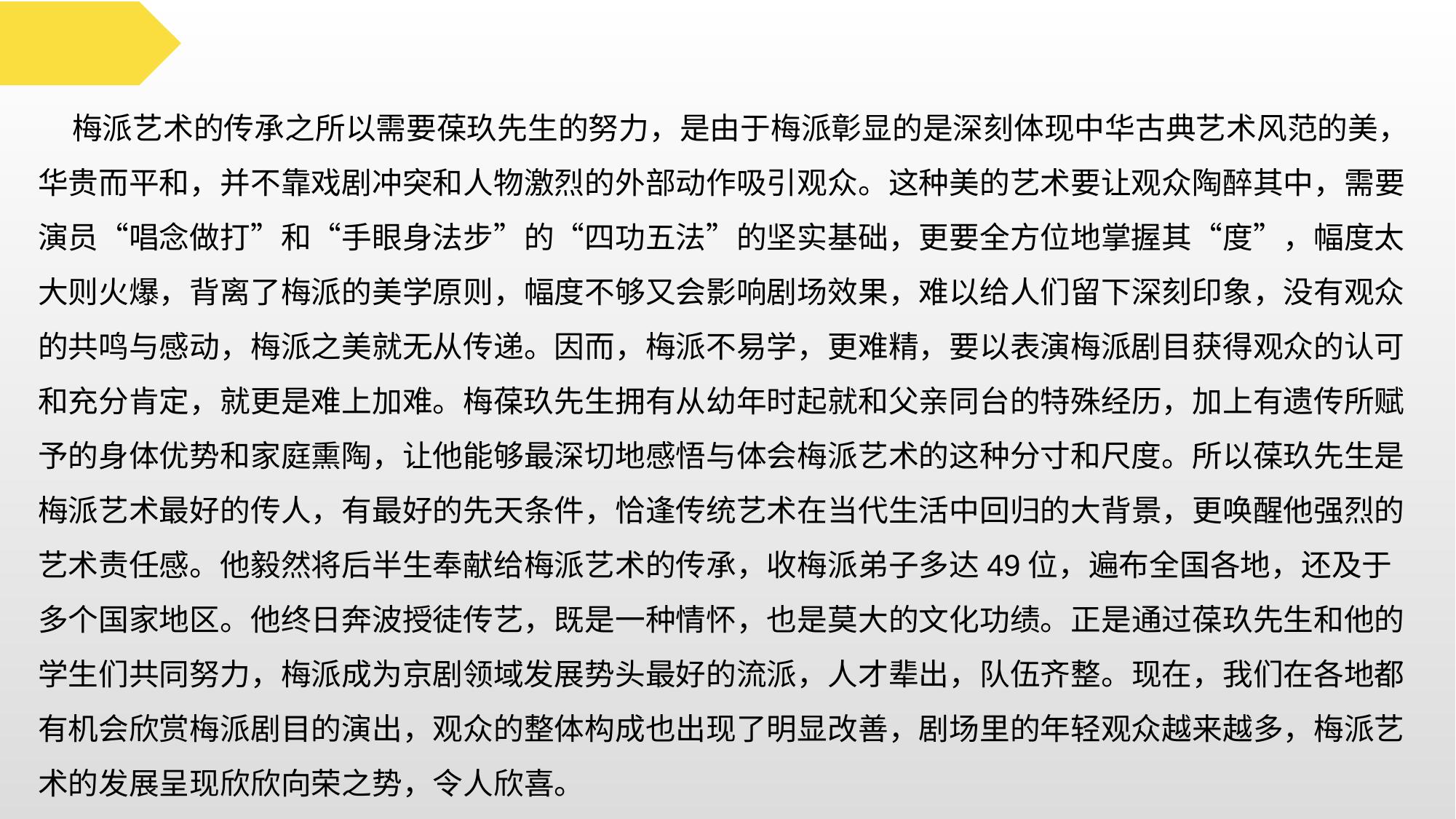

梅派艺术的传承之所以需要葆玖先生的努力，是由于梅派彰显的是深刻体现中华古典艺术风范的美，华贵而平和，并不靠戏剧冲突和人物激烈的外部动作吸引观众。这种美的艺术要让观众陶醉其中，需要演员“唱念做打”和“手眼身法步”的“四功五法”的坚实基础，更要全方位地掌握其“度”，幅度太大则火爆，背离了梅派的美学原则，幅度不够又会影响剧场效果，难以给人们留下深刻印象，没有观众的共鸣与感动，梅派之美就无从传递。因而，梅派不易学，更难精，要以表演梅派剧目获得观众的认可和充分肯定，就更是难上加难。梅葆玖先生拥有从幼年时起就和父亲同台的特殊经历，加上有遗传所赋予的身体优势和家庭熏陶，让他能够最深切地感悟与体会梅派艺术的这种分寸和尺度。所以葆玖先生是梅派艺术最好的传人，有最好的先天条件，恰逢传统艺术在当代生活中回归的大背景，更唤醒他强烈的艺术责任感。他毅然将后半生奉献给梅派艺术的传承，收梅派弟子多达49位，遍布全国各地，还及于多个国家地区。他终日奔波授徒传艺，既是一种情怀，也是莫大的文化功绩。正是通过葆玖先生和他的学生们共同努力，梅派成为京剧领域发展势头最好的流派，人才辈出，队伍齐整。现在，我们在各地都有机会欣赏梅派剧目的演出，观众的整体构成也出现了明显改善，剧场里的年轻观众越来越多，梅派艺术的发展呈现欣欣向荣之势，令人欣喜。